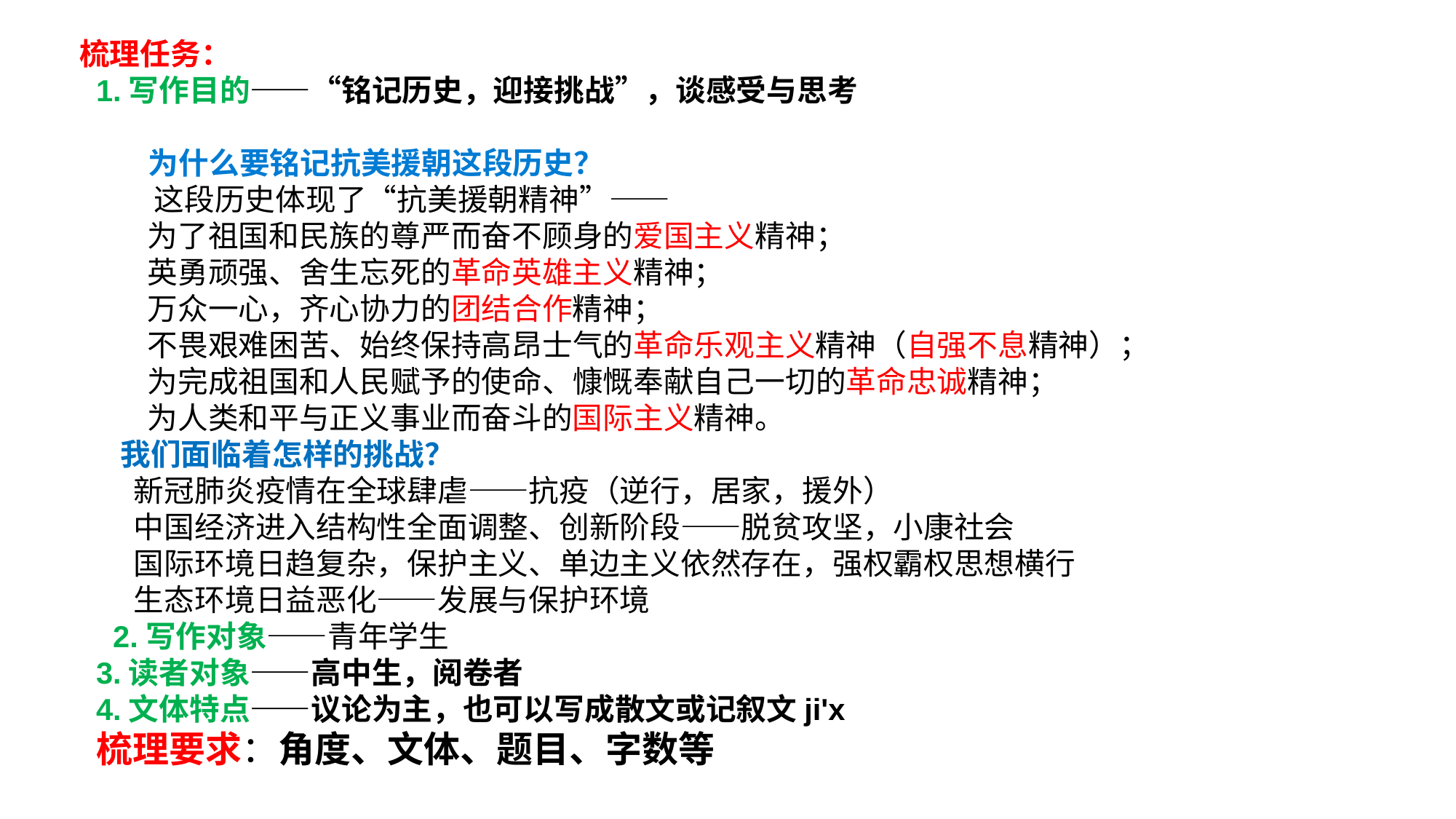

梳理任务：
  1.写作目的——“铭记历史，迎接挑战”，谈感受与思考

         为什么要铭记抗美援朝这段历史？
          这段历史体现了“抗美援朝精神”——
         为了祖国和民族的尊严而奋不顾身的爱国主义精神；
         英勇顽强、舍生忘死的革命英雄主义精神；
         万众一心，齐心协力的团结合作精神；
         不畏艰难困苦、始终保持高昂士气的革命乐观主义精神（自强不息精神）；
         为完成祖国和人民赋予的使命、慷慨奉献自己一切的革命忠诚精神；
         为人类和平与正义事业而奋斗的国际主义精神。
     我们面临着怎样的挑战？
       新冠肺炎疫情在全球肆虐——抗疫（逆行，居家，援外）
       中国经济进入结构性全面调整、创新阶段——脱贫攻坚，小康社会
       国际环境日趋复杂，保护主义、单边主义依然存在，强权霸权思想横行
       生态环境日益恶化——发展与保护环境
    2.写作对象——青年学生
  3.读者对象——高中生，阅卷者
  4.文体特点——议论为主，也可以写成散文或记叙文ji'x
 梳理要求：角度、文体、题目、字数等